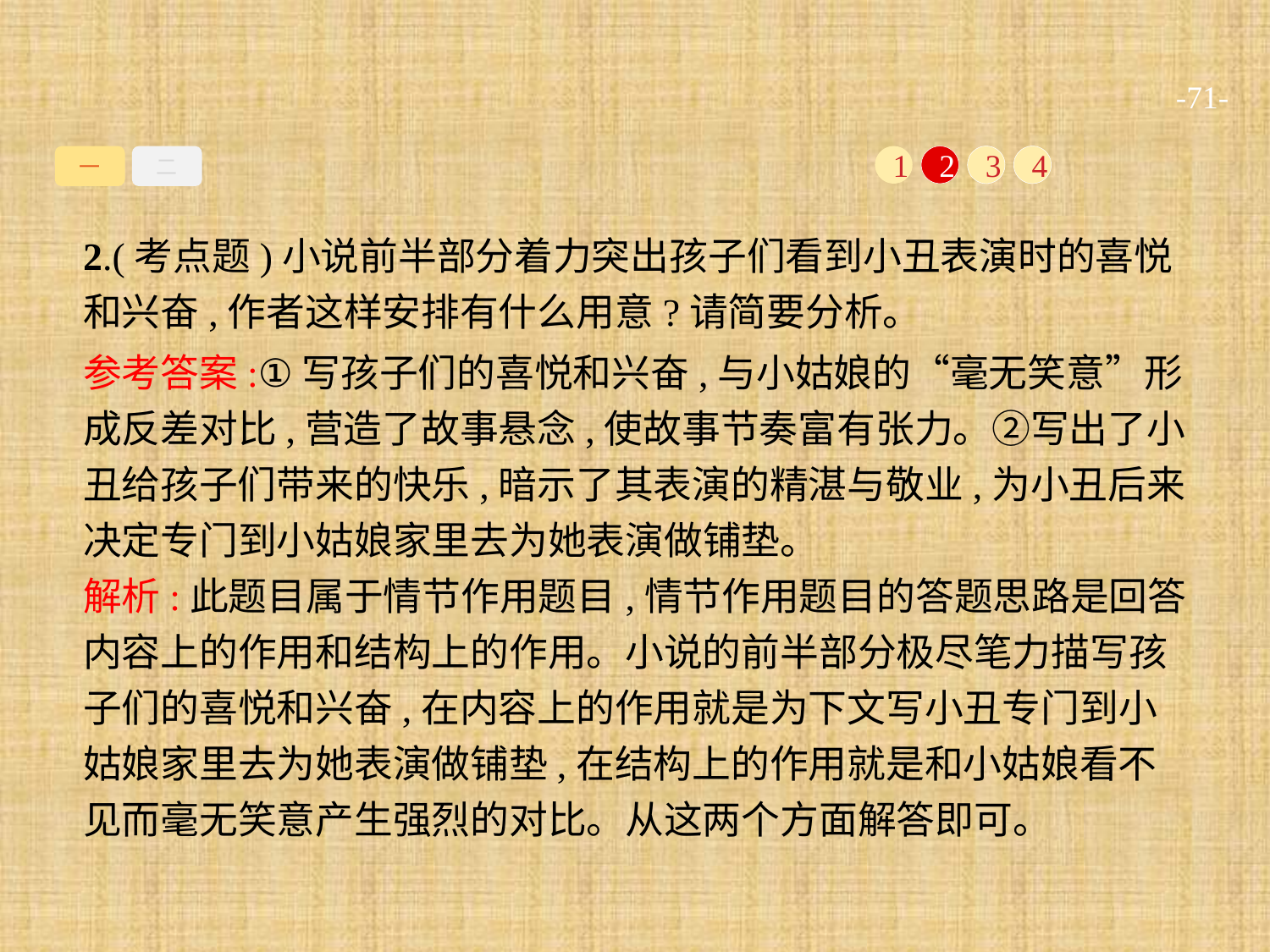

-71-
一
二
1
2
3
4
2.(考点题)小说前半部分着力突出孩子们看到小丑表演时的喜悦和兴奋,作者这样安排有什么用意?请简要分析。
参考答案:①写孩子们的喜悦和兴奋,与小姑娘的“毫无笑意”形成反差对比,营造了故事悬念,使故事节奏富有张力。②写出了小丑给孩子们带来的快乐,暗示了其表演的精湛与敬业,为小丑后来决定专门到小姑娘家里去为她表演做铺垫。
解析:此题目属于情节作用题目,情节作用题目的答题思路是回答内容上的作用和结构上的作用。小说的前半部分极尽笔力描写孩子们的喜悦和兴奋,在内容上的作用就是为下文写小丑专门到小姑娘家里去为她表演做铺垫,在结构上的作用就是和小姑娘看不见而毫无笑意产生强烈的对比。从这两个方面解答即可。